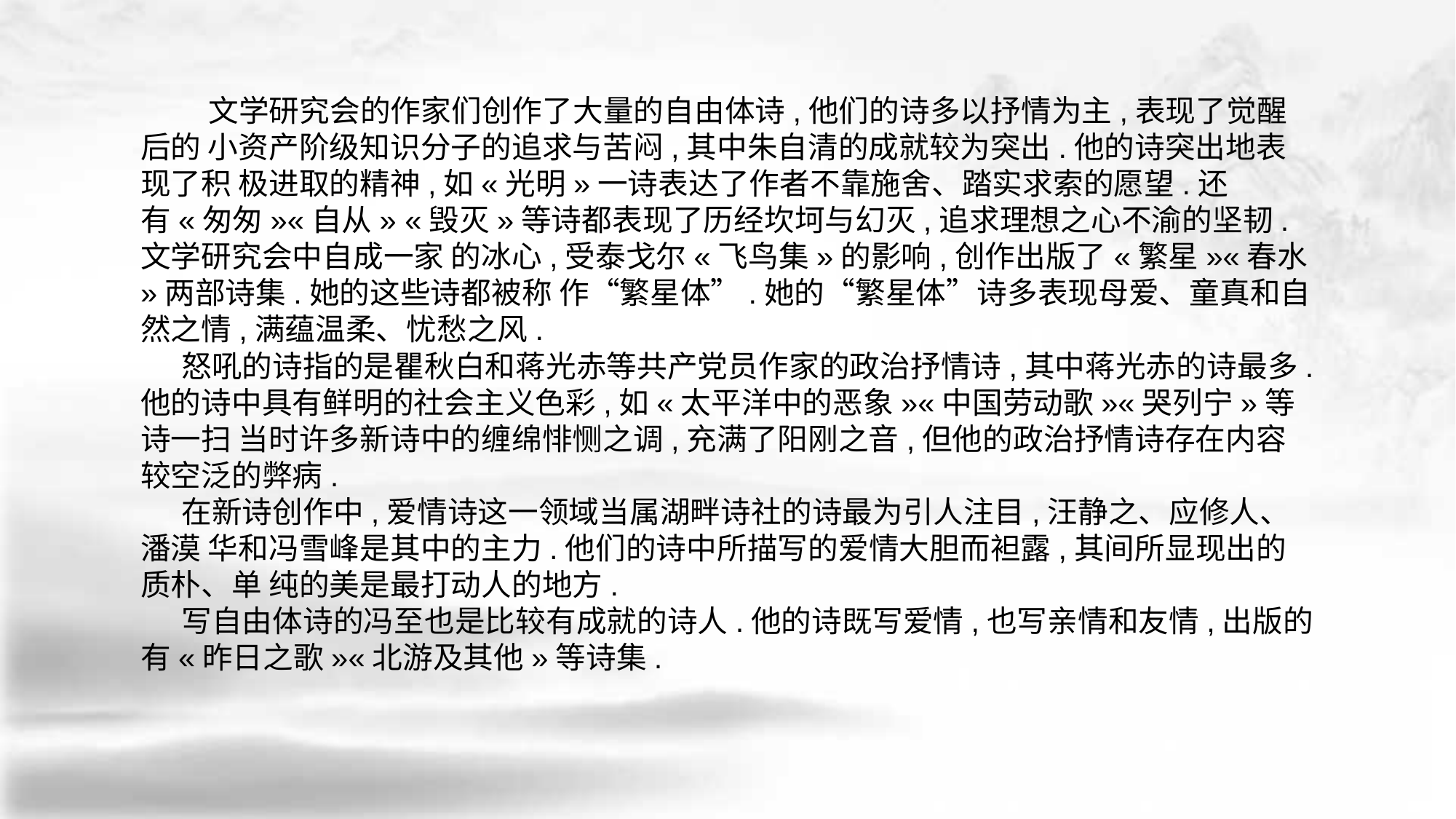

文学研究会的作家们创作了大量的自由体诗,他们的诗多以抒情为主,表现了觉醒后的 小资产阶级知识分子的追求与苦闷,其中朱自清的成就较为突出.他的诗突出地表现了积 极进取的精神,如«光明»一诗表达了作者不靠施舍、踏实求索的愿望.还有«匆匆»«自从» «毁灭»等诗都表现了历经坎坷与幻灭,追求理想之心不渝的坚韧.文学研究会中自成一家 的冰心,受泰戈尔«飞鸟集»的影响,创作出版了«繁星»«春水»两部诗集.她的这些诗都被称 作“繁星体”.她的“繁星体”诗多表现母爱、童真和自然之情,满蕴温柔、忧愁之风.
     怒吼的诗指的是瞿秋白和蒋光赤等共产党员作家的政治抒情诗,其中蒋光赤的诗最多. 他的诗中具有鲜明的社会主义色彩,如«太平洋中的恶象»«中国劳动歌»«哭列宁»等诗一扫 当时许多新诗中的缠绵悱恻之调,充满了阳刚之音,但他的政治抒情诗存在内容较空泛的弊病.
     在新诗创作中,爱情诗这一领域当属湖畔诗社的诗最为引人注目,汪静之、应修人、潘漠 华和冯雪峰是其中的主力.他们的诗中所描写的爱情大胆而袒露,其间所显现出的质朴、单 纯的美是最打动人的地方.
     写自由体诗的冯至也是比较有成就的诗人.他的诗既写爱情,也写亲情和友情,出版的有«昨日之歌»«北游及其他»等诗集.